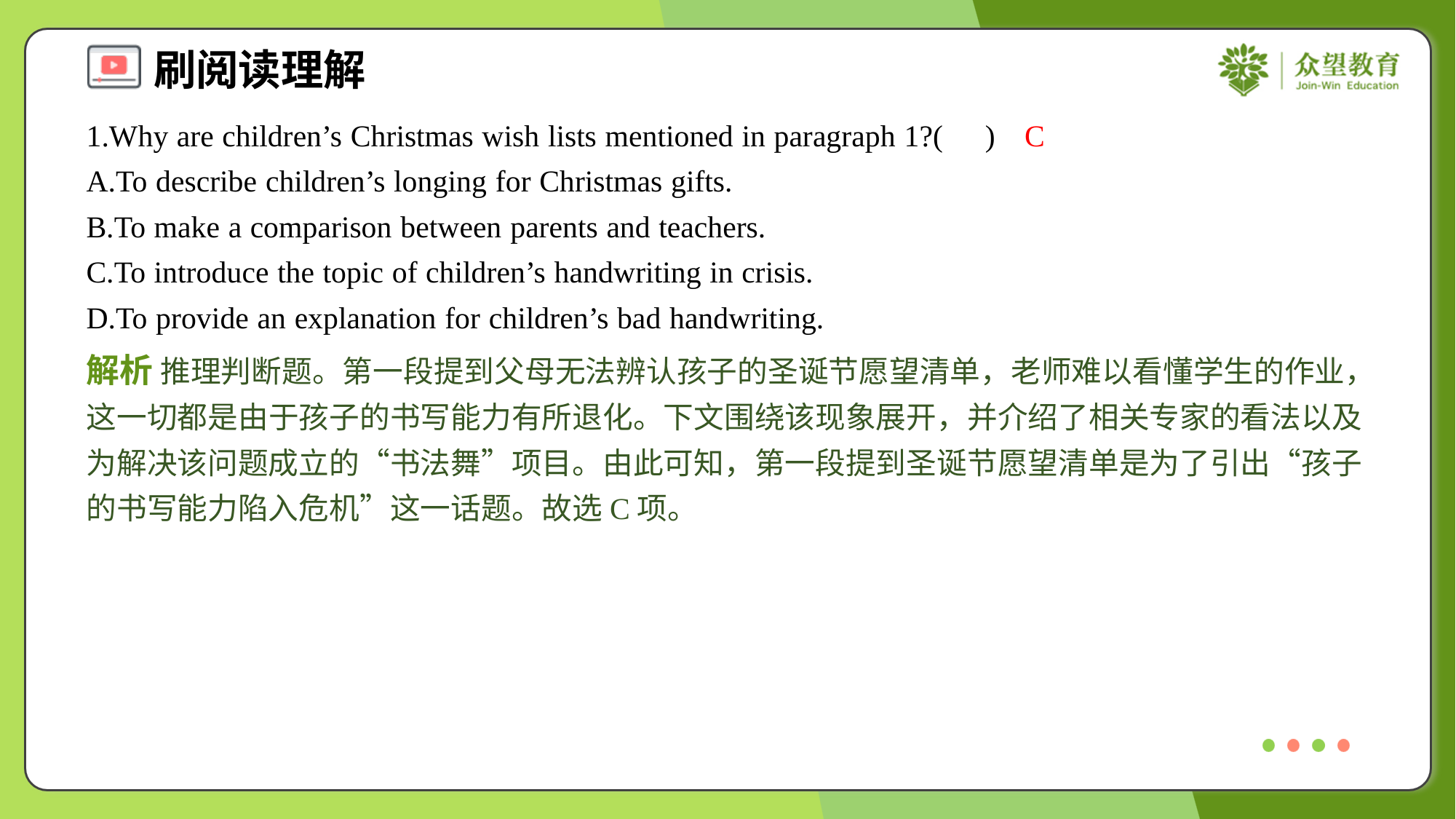

1.Why are children’s Christmas wish lists mentioned in paragraph 1?(     )
C
A.To describe children’s longing for Christmas gifts.
B.To make a comparison between parents and teachers.
C.To introduce the topic of children’s handwriting in crisis.
D.To provide an explanation for children’s bad handwriting.
解析 推理判断题。第一段提到父母无法辨认孩子的圣诞节愿望清单，老师难以看懂学生的作业，这一切都是由于孩子的书写能力有所退化。下文围绕该现象展开，并介绍了相关专家的看法以及为解决该问题成立的“书法舞”项目。由此可知，第一段提到圣诞节愿望清单是为了引出“孩子的书写能力陷入危机”这一话题。故选C项。